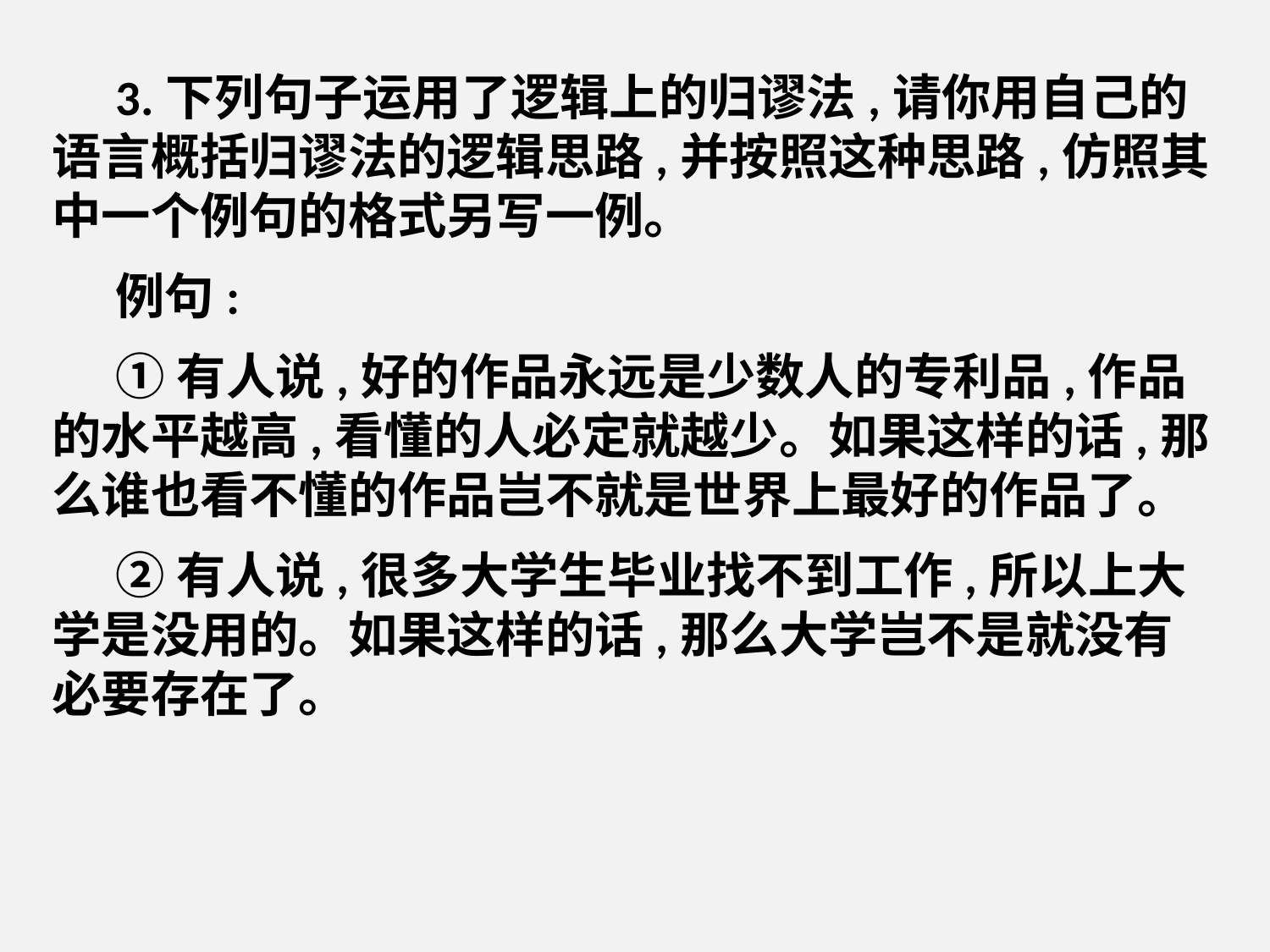

3.下列句子运用了逻辑上的归谬法,请你用自己的语言概括归谬法的逻辑思路,并按照这种思路,仿照其中一个例句的格式另写一例。
例句:
①有人说,好的作品永远是少数人的专利品,作品的水平越高,看懂的人必定就越少。如果这样的话,那么谁也看不懂的作品岂不就是世界上最好的作品了。
②有人说,很多大学生毕业找不到工作,所以上大学是没用的。如果这样的话,那么大学岂不是就没有必要存在了。